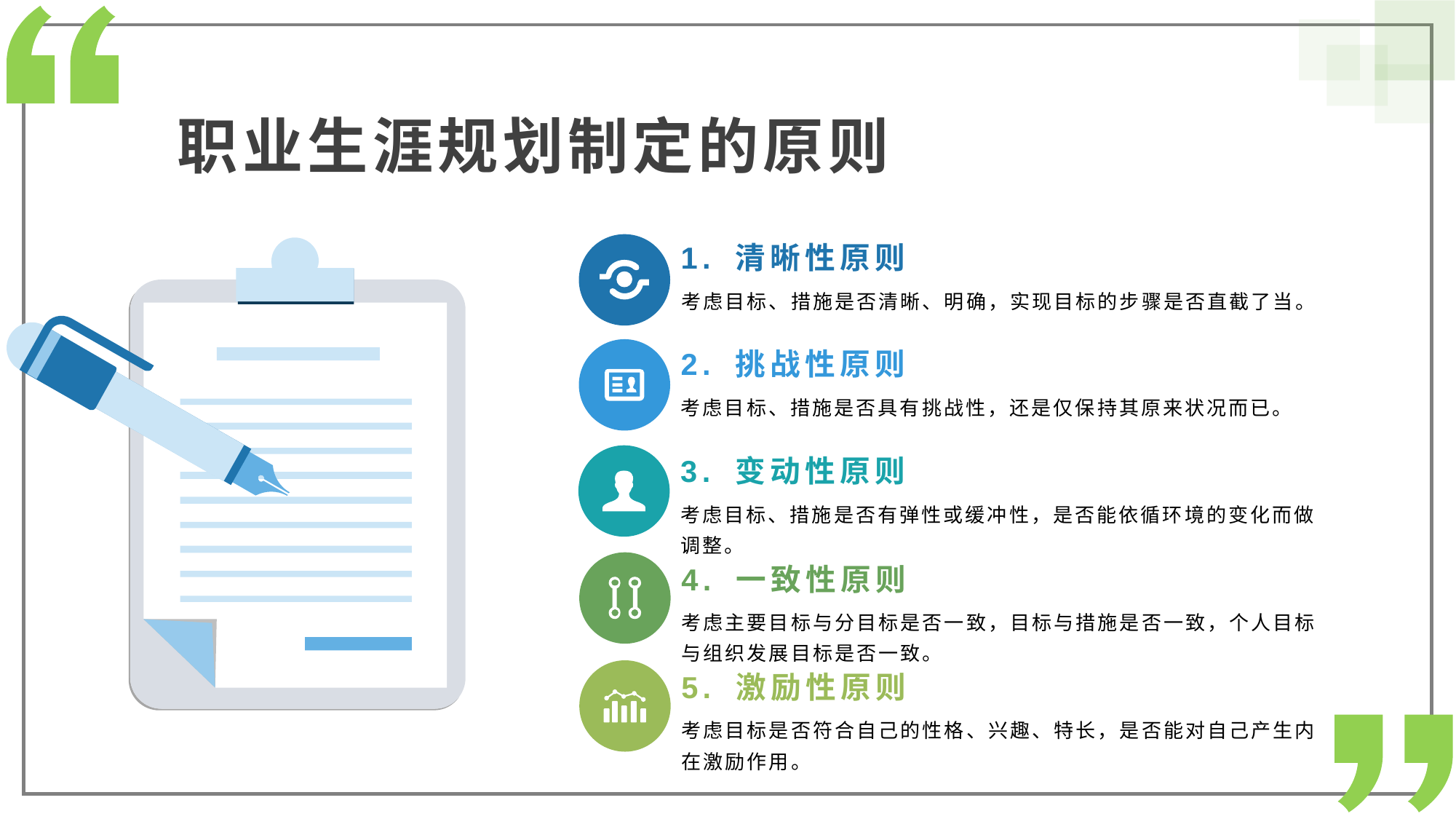

职业生涯规划制定的原则
1. 清晰性原则

考虑目标、措施是否清晰、明确，实现目标的步骤是否直截了当。

2. 挑战性原则

考虑目标、措施是否具有挑战性，还是仅保持其原来状况而已。

3. 变动性原则

考虑目标、措施是否有弹性或缓冲性，是否能依循环境的变化而做调整。

4. 一致性原则

考虑主要目标与分目标是否一致，目标与措施是否一致，个人目标与组织发展目标是否一致。

5. 激励性原则

考虑目标是否符合自己的性格、兴趣、特长，是否能对自己产生内在激励作用。